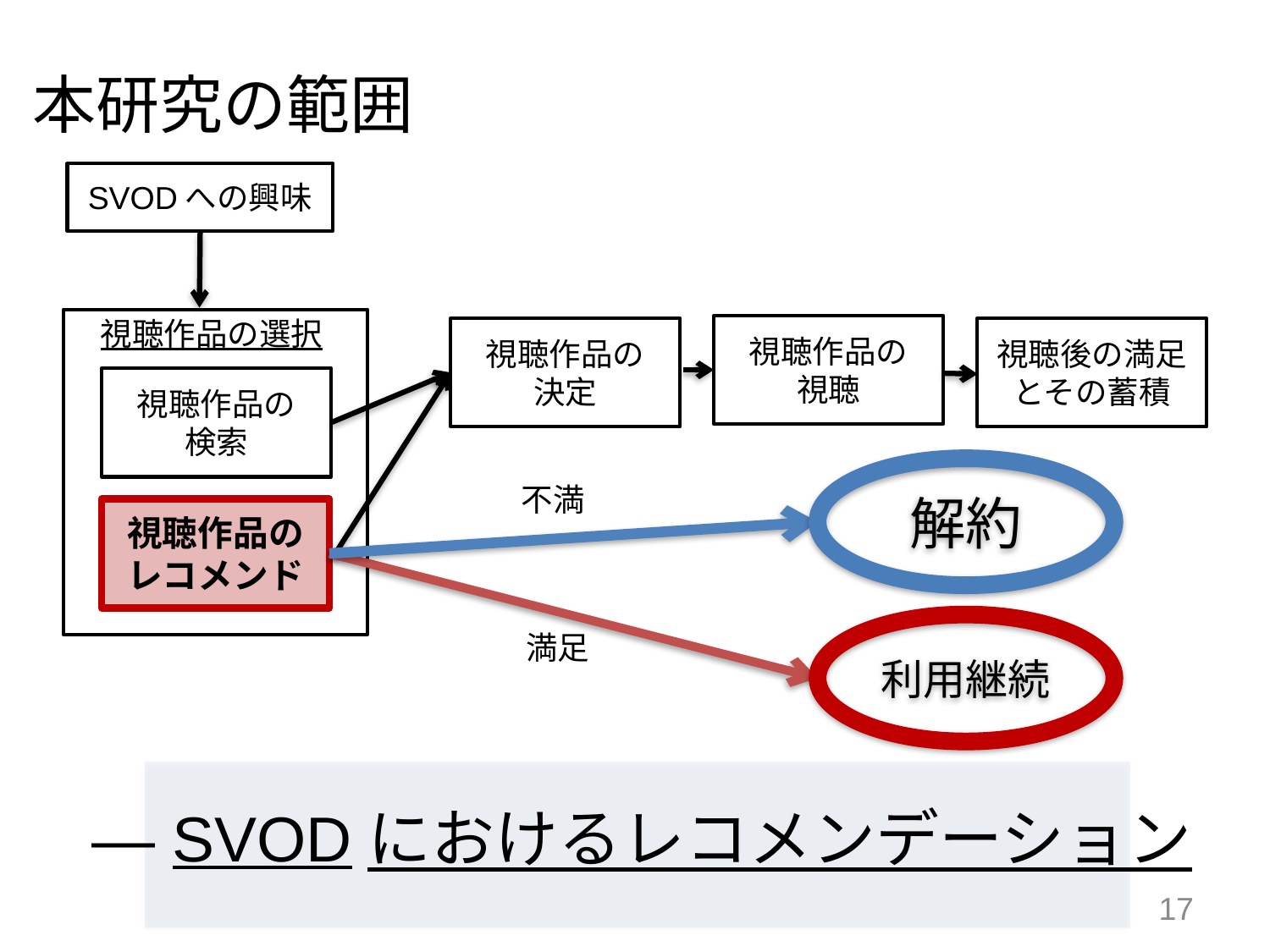

本研究の範囲
SVODへの興味

視聴作品の
視聴
視聴作品の
決定
視聴後の満足とその蓄積
視聴作品の
検索
解約
不満
視聴作品の
レコメンド
利用継続
満足
視聴作品の選択

― SVODにおけるレコメンデーション
17